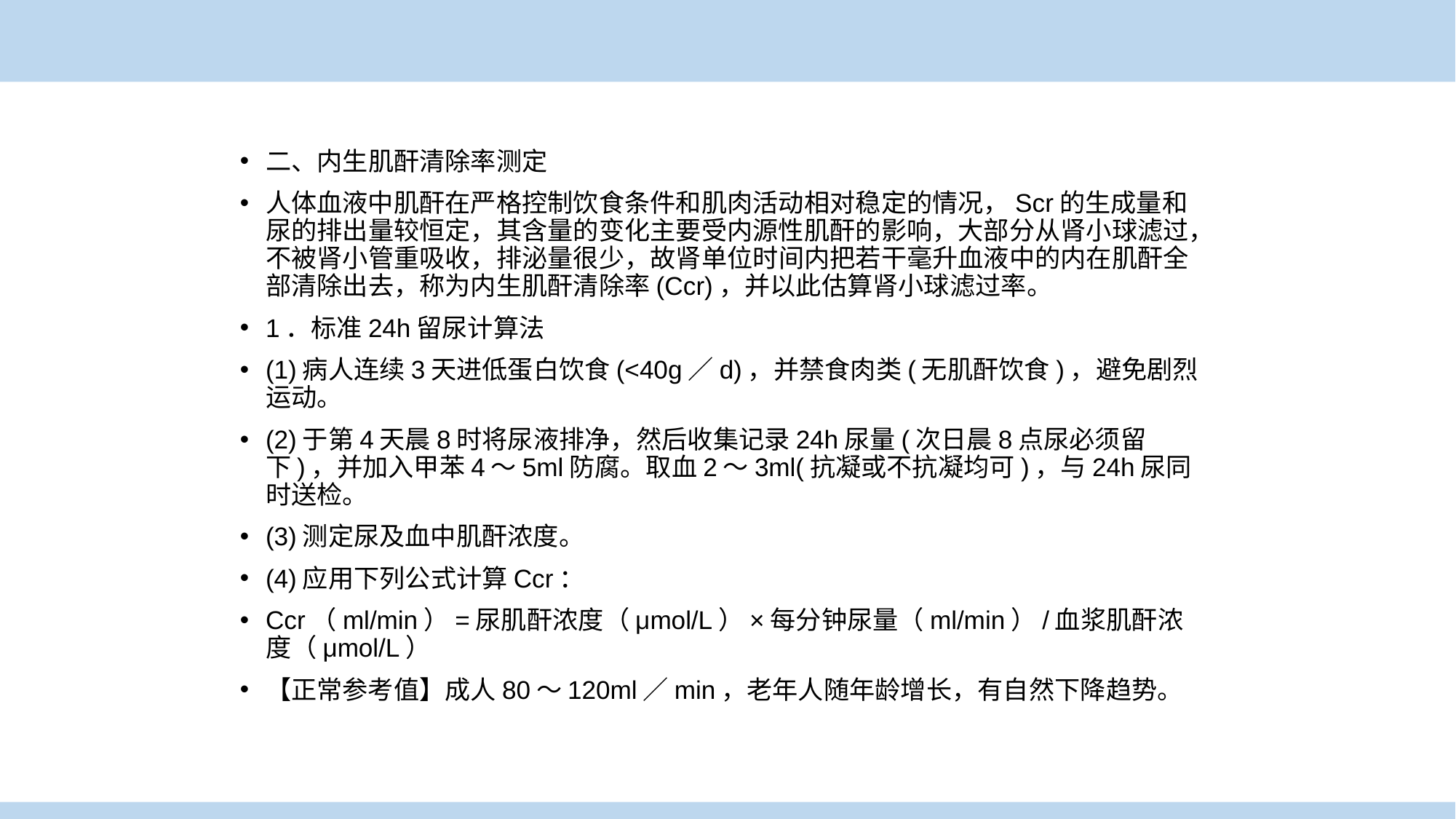

二、内生肌酐清除率测定
人体血液中肌酐在严格控制饮食条件和肌肉活动相对稳定的情况，Scr的生成量和尿的排出量较恒定，其含量的变化主要受内源性肌酐的影响，大部分从肾小球滤过，不被肾小管重吸收，排泌量很少，故肾单位时间内把若干毫升血液中的内在肌酐全部清除出去，称为内生肌酐清除率(Ccr)，并以此估算肾小球滤过率。
1．标准24h留尿计算法
(1)病人连续3天进低蛋白饮食(<40g／d)，并禁食肉类(无肌酐饮食)，避免剧烈运动。
(2)于第4天晨8时将尿液排净，然后收集记录24h尿量(次日晨8点尿必须留下)，并加入甲苯4～5ml防腐。取血2～3ml(抗凝或不抗凝均可)，与24h尿同时送检。
(3)测定尿及血中肌酐浓度。
(4)应用下列公式计算Ccr：
Ccr（ml/min）=尿肌酐浓度（μmol/L）×每分钟尿量（ml/min）/血浆肌酐浓度（μmol/L）
【正常参考值】成人80～120ml／min，老年人随年龄增长，有自然下降趋势。